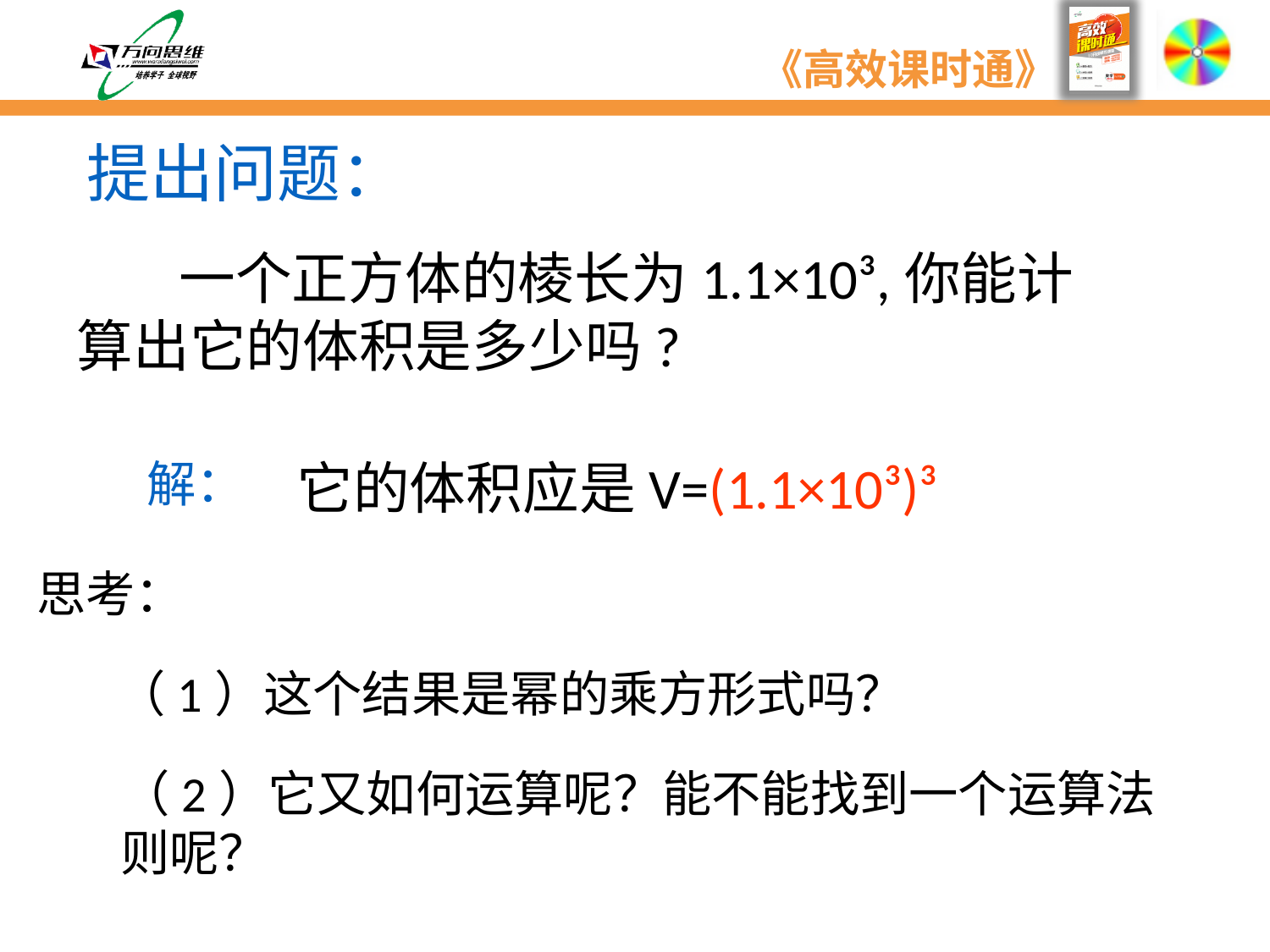

提出问题：
       一个正方体的棱长为1.1×10³,你能计算出它的体积是多少吗?
解：
它的体积应是V=(1.1×10³)³
思考：
（1）这个结果是幂的乘方形式吗？
（2）它又如何运算呢？能不能找到一个运算法则呢？